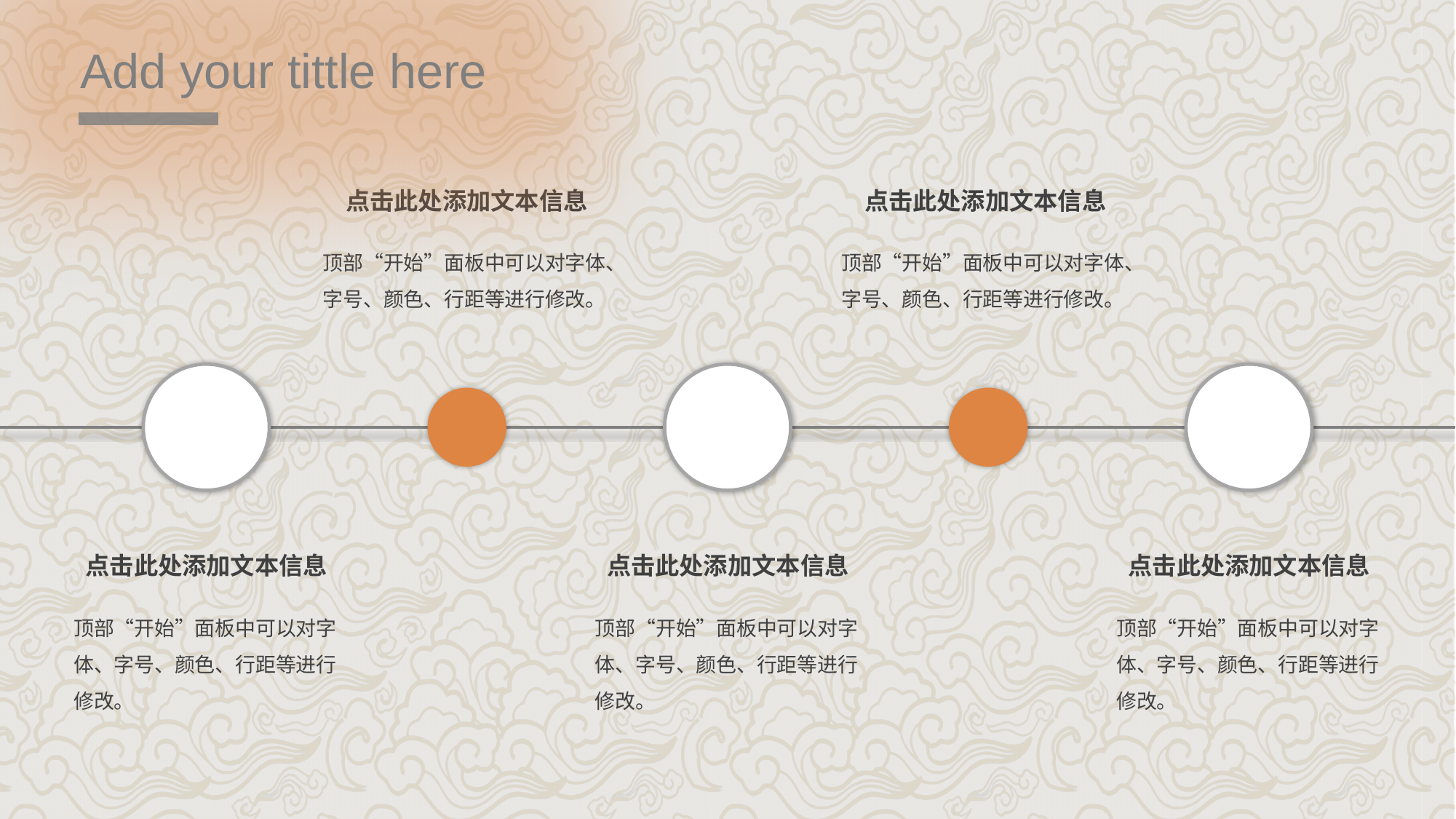

Add your tittle here

点击此处添加文本信息
点击此处添加文本信息
顶部“开始”面板中可以对字体、字号、颜色、行距等进行修改。
顶部“开始”面板中可以对字体、字号、颜色、行距等进行修改。

点击此处添加文本信息
点击此处添加文本信息
点击此处添加文本信息
顶部“开始”面板中可以对字体、字号、颜色、行距等进行修改。
顶部“开始”面板中可以对字体、字号、颜色、行距等进行修改。
顶部“开始”面板中可以对字体、字号、颜色、行距等进行修改。